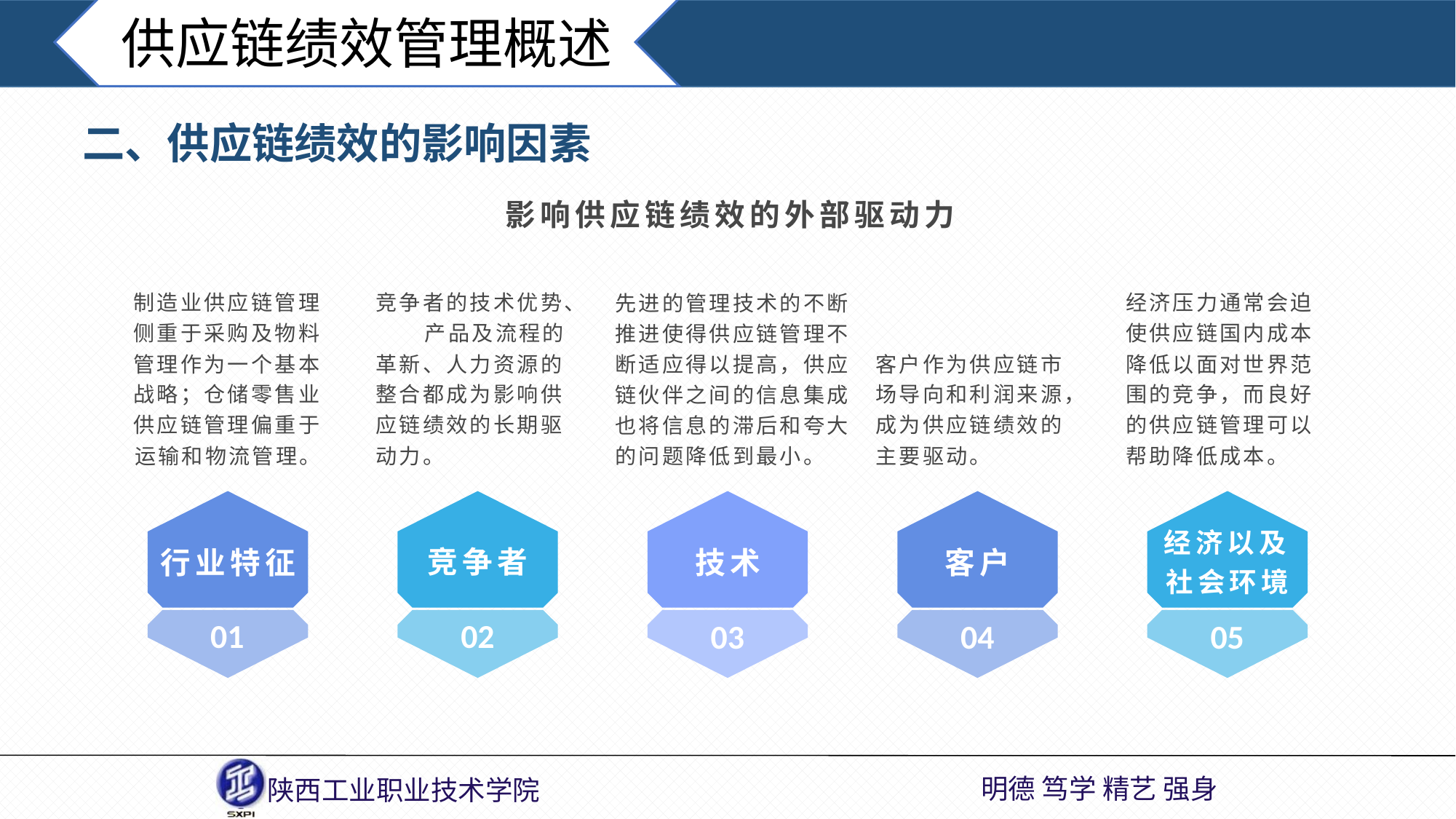

供应链绩效管理概述
二、供应链绩效的影响因素
影响供应链绩效的外部驱动力
先进的管理技术的不断推进使得供应链管理不断适应得以提高，供应链伙伴之间的信息集成也将信息的滞后和夸大的问题降低到最小。
制造业供应链管理侧重于采购及物料管理作为一个基本战略；仓储零售业供应链管理偏重于运输和物流管理。
竞争者的技术优势、       产品及流程的革新、人力资源的整合都成为影响供应链绩效的长期驱动力。
客户作为供应链市场导向和利润来源，成为供应链绩效的主要驱动。
经济压力通常会迫使供应链国内成本降低以面对世界范围的竞争，而良好的供应链管理可以帮助降低成本。

竞争者
客户
技术
行业特征
经济以及社会环境
01
02

04
05
03